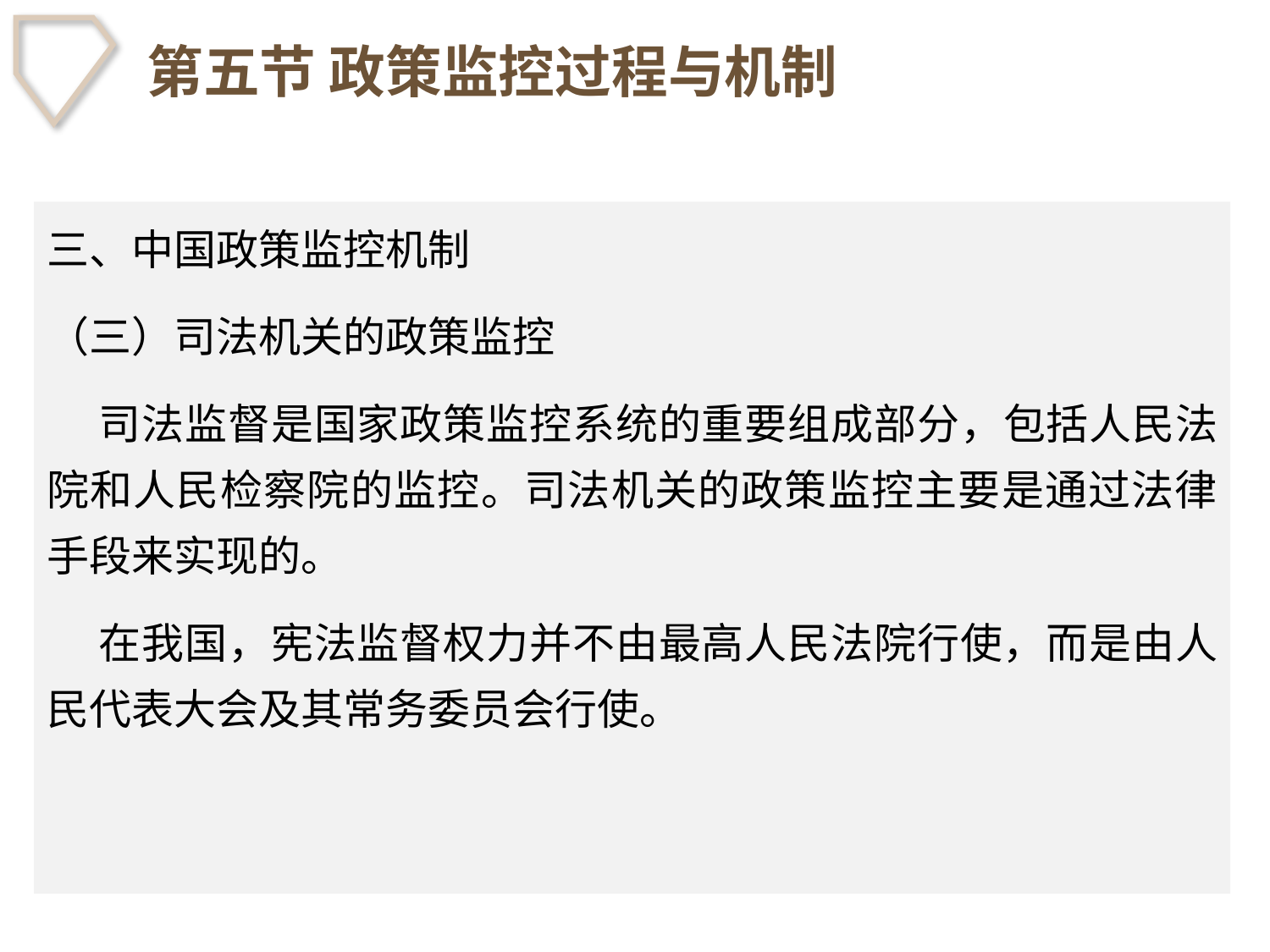

# 第五节 政策监控过程与机制
三、中国政策监控机制
（三）司法机关的政策监控
    司法监督是国家政策监控系统的重要组成部分，包括人民法院和人民检察院的监控。司法机关的政策监控主要是通过法律手段来实现的。
    在我国，宪法监督权力并不由最高人民法院行使，而是由人民代表大会及其常务委员会行使。